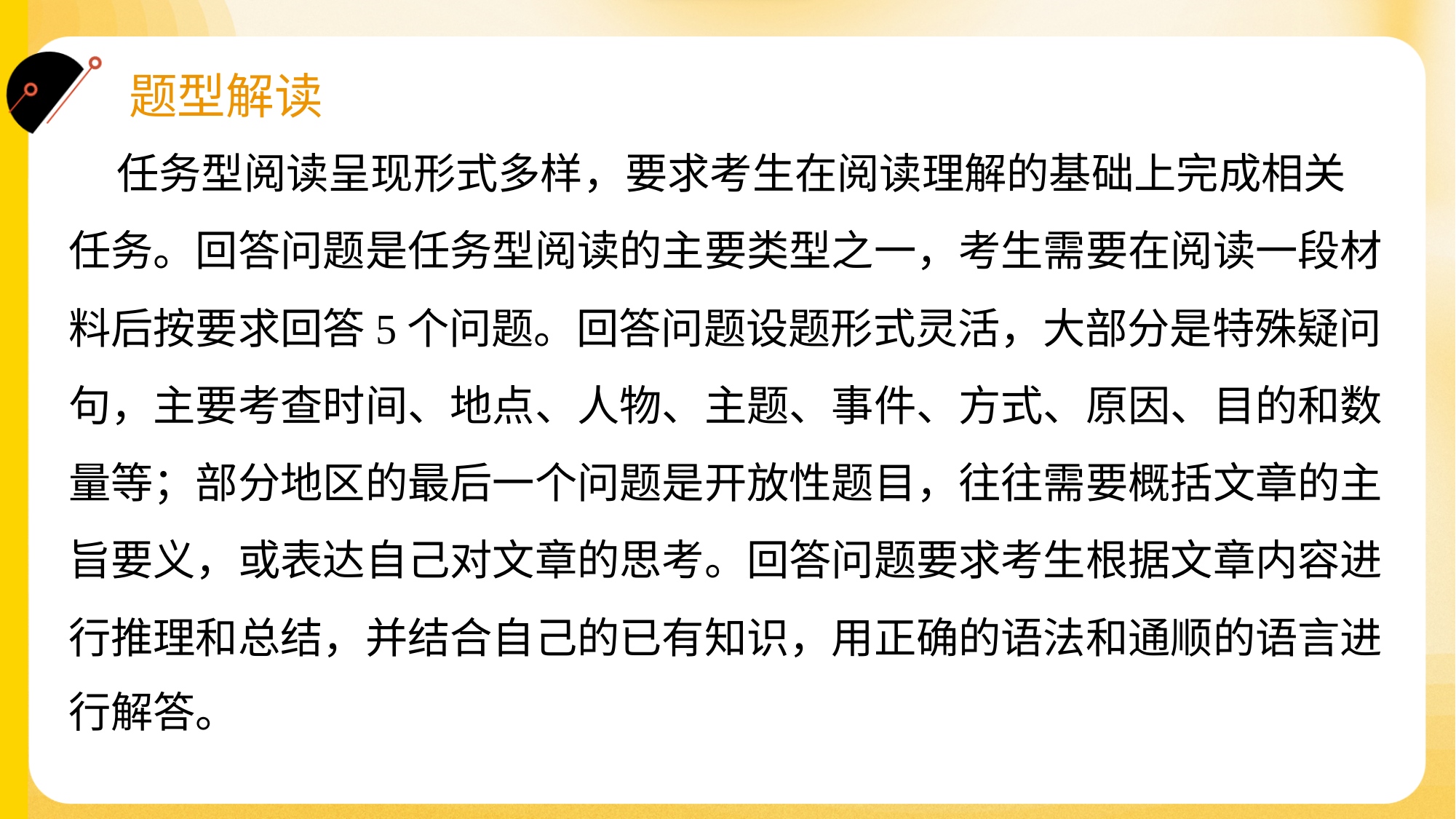

任务型阅读呈现形式多样，要求考生在阅读理解的基础上完成相关
任务。回答问题是任务型阅读的主要类型之一，考生需要在阅读一段材
料后按要求回答5个问题。回答问题设题形式灵活，大部分是特殊疑问
句，主要考查时间、地点、人物、主题、事件、方式、原因、目的和数
量等；部分地区的最后一个问题是开放性题目，往往需要概括文章的主
旨要义，或表达自己对文章的思考。回答问题要求考生根据文章内容进
行推理和总结，并结合自己的已有知识，用正确的语法和通顺的语言进
行解答。